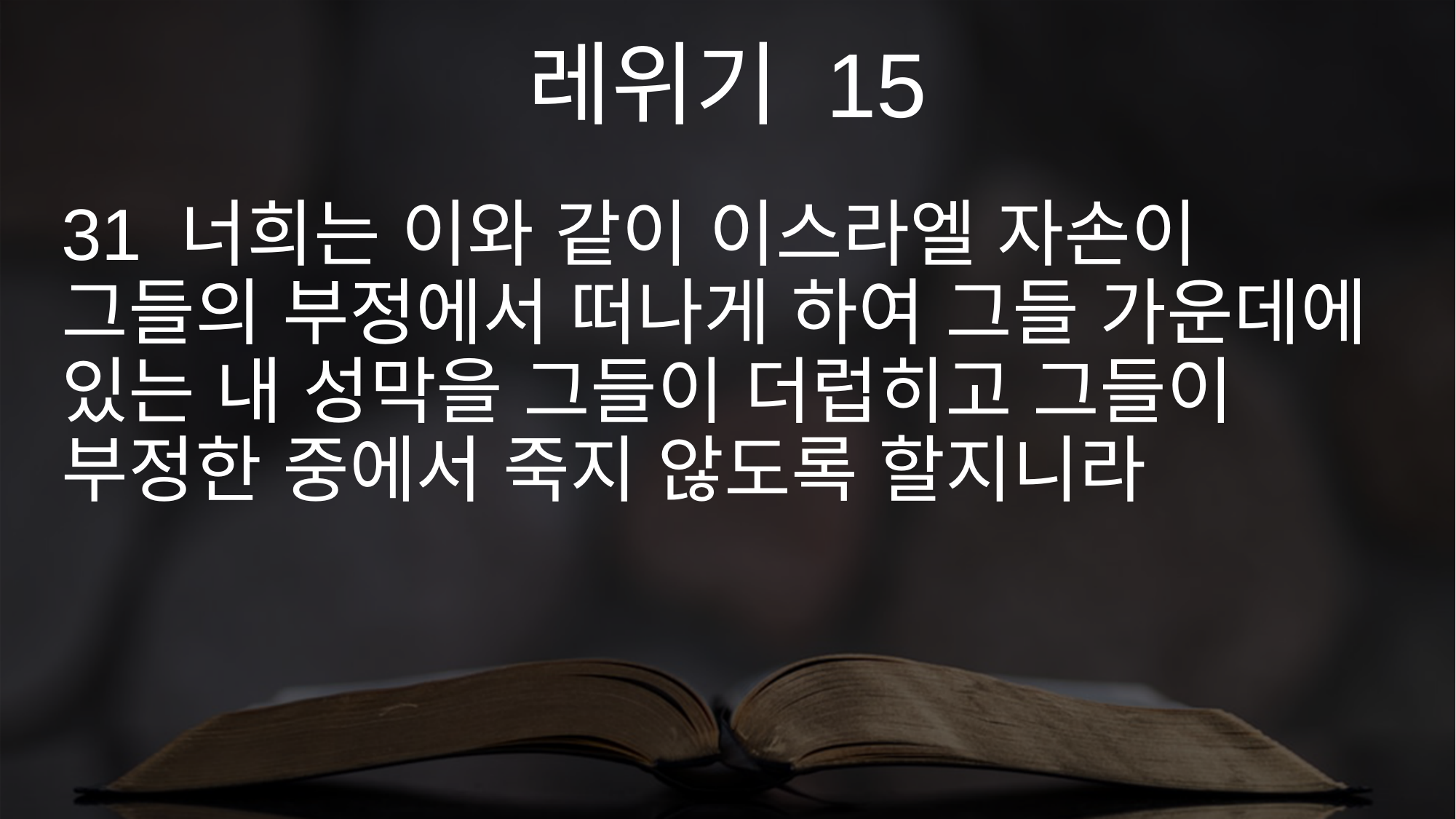

레위기 15
31 너희는 이와 같이 이스라엘 자손이 그들의 부정에서 떠나게 하여 그들 가운데에 있는 내 성막을 그들이 더럽히고 그들이 부정한 중에서 죽지 않도록 할지니라